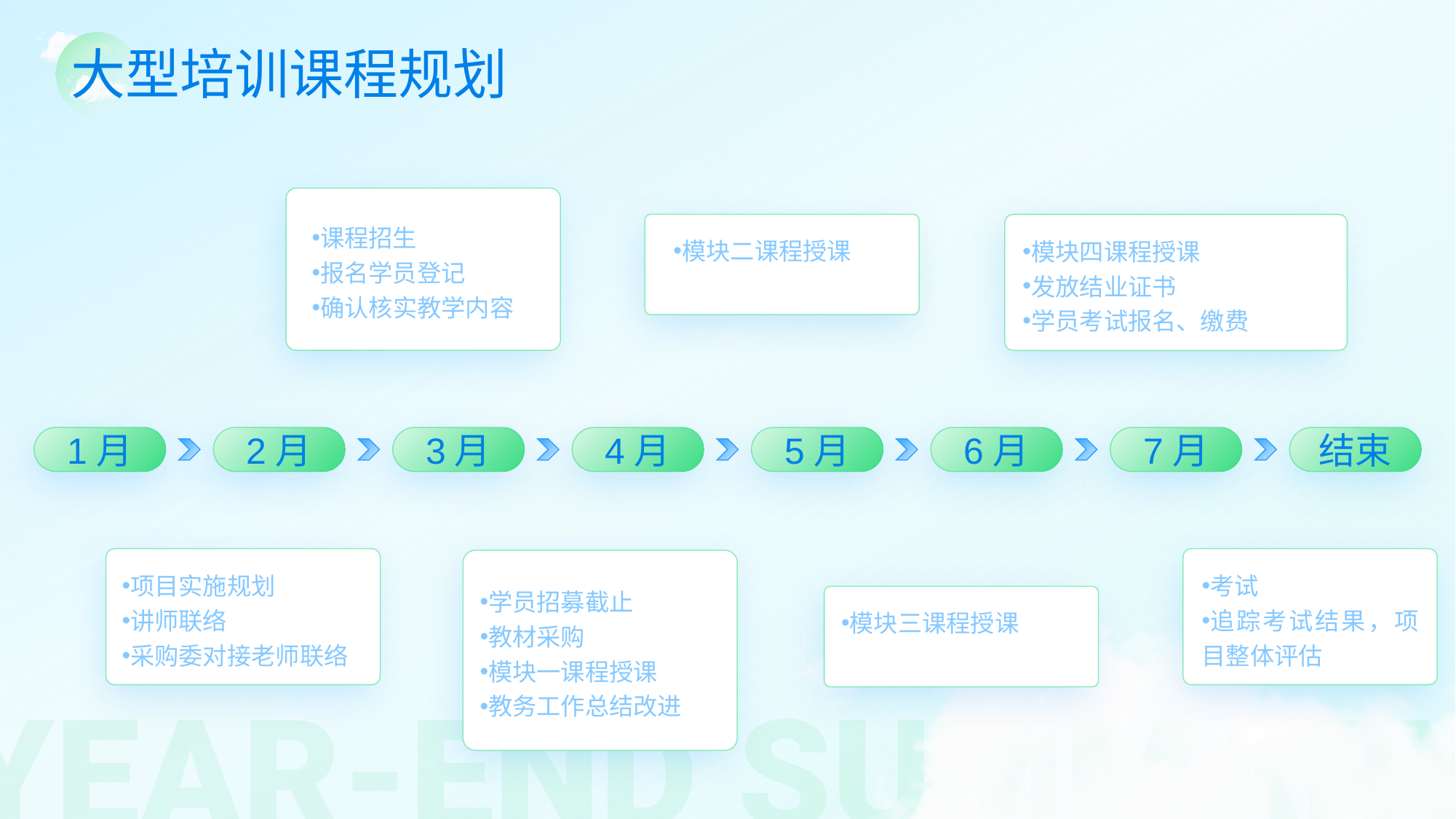

大型培训课程规划

课程招生
报名学员登记
确认核实教学内容

模块二课程授课
模块四课程授课
发放结业证书
学员考试报名、缴费

结束
1月
2月
3月
4月
5月
6月
7月

项目实施规划
讲师联络
采购委对接老师联络
考试
追踪考试结果，项目整体评估
学员招募截止
教材采购
模块一课程授课
教务工作总结改进

模块三课程授课